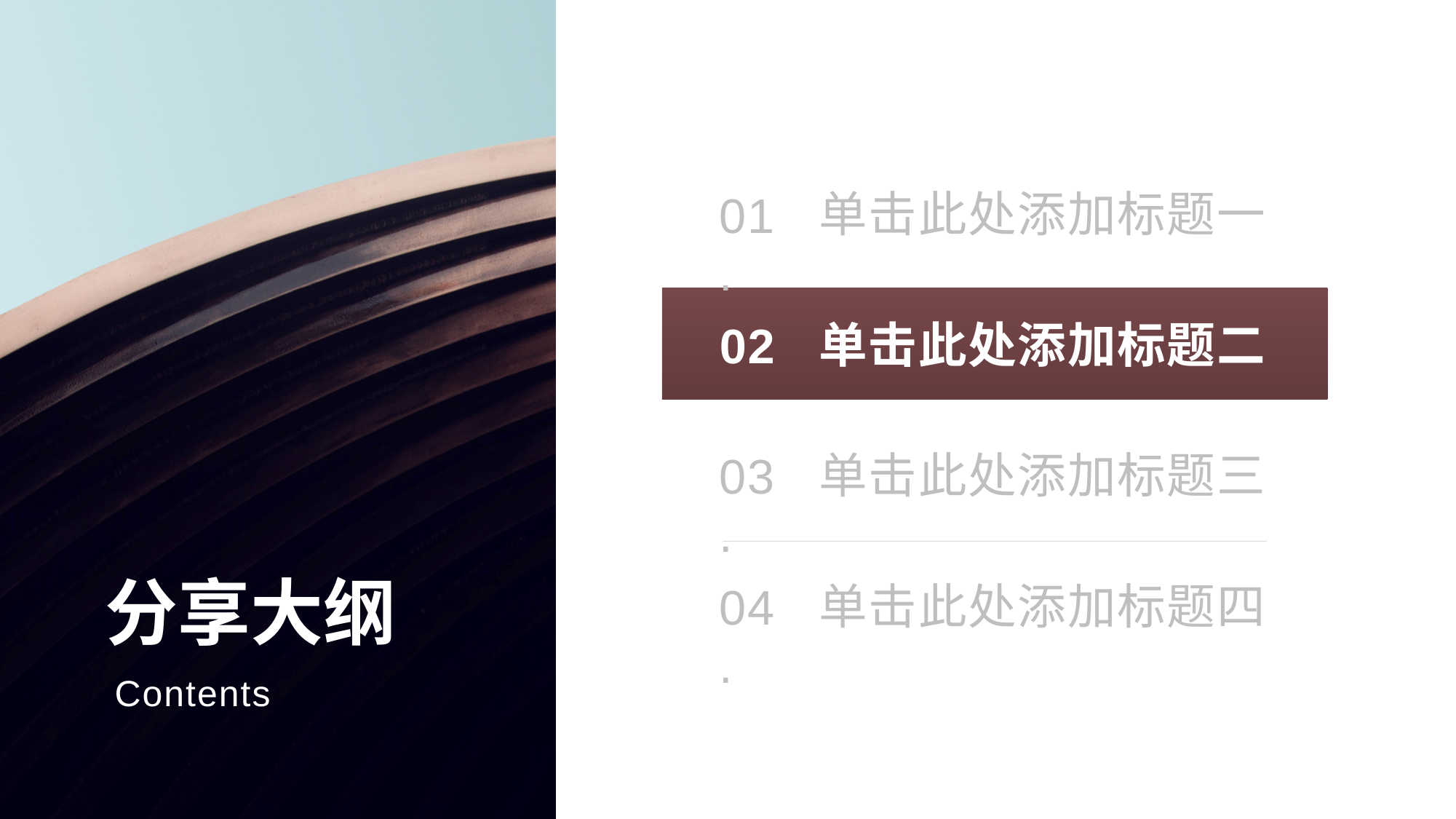

单击此处添加标题一
01.

单击此处添加标题二
02.
单击此处添加标题三
03.
分享大纲
单击此处添加标题四
04.
Contents